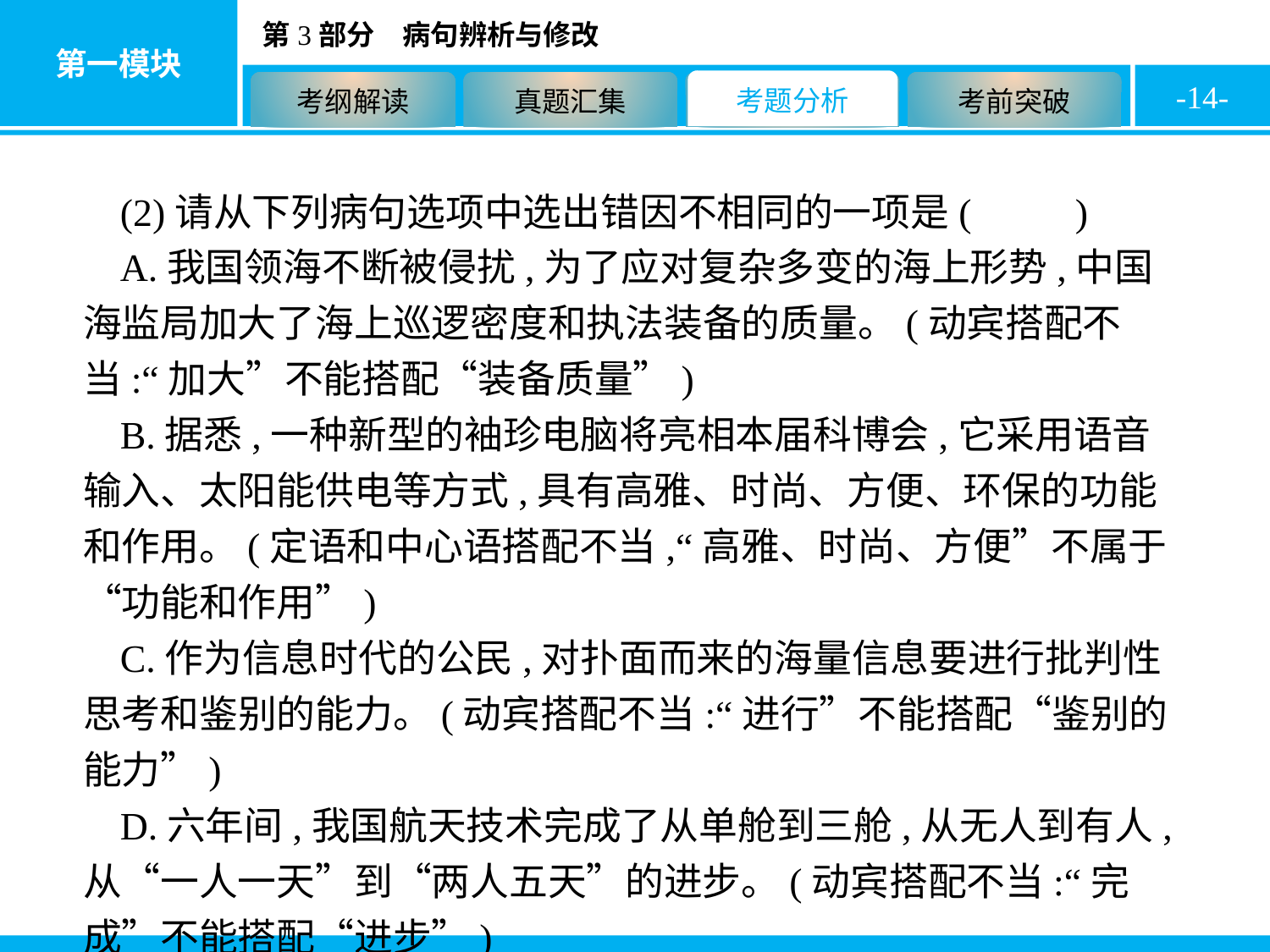

-14-
(2)请从下列病句选项中选出错因不相同的一项是(    B    )
A.我国领海不断被侵扰,为了应对复杂多变的海上形势,中国海监局加大了海上巡逻密度和执法装备的质量。(动宾搭配不当:“加大”不能搭配“装备质量”)
B.据悉,一种新型的袖珍电脑将亮相本届科博会,它采用语音输入、太阳能供电等方式,具有高雅、时尚、方便、环保的功能和作用。(定语和中心语搭配不当,“高雅、时尚、方便”不属于“功能和作用”)
C.作为信息时代的公民,对扑面而来的海量信息要进行批判性思考和鉴别的能力。(动宾搭配不当:“进行”不能搭配“鉴别的能力”)
D.六年间,我国航天技术完成了从单舱到三舱,从无人到有人,从“一人一天”到“两人五天”的进步。(动宾搭配不当:“完成”不能搭配“进步”)